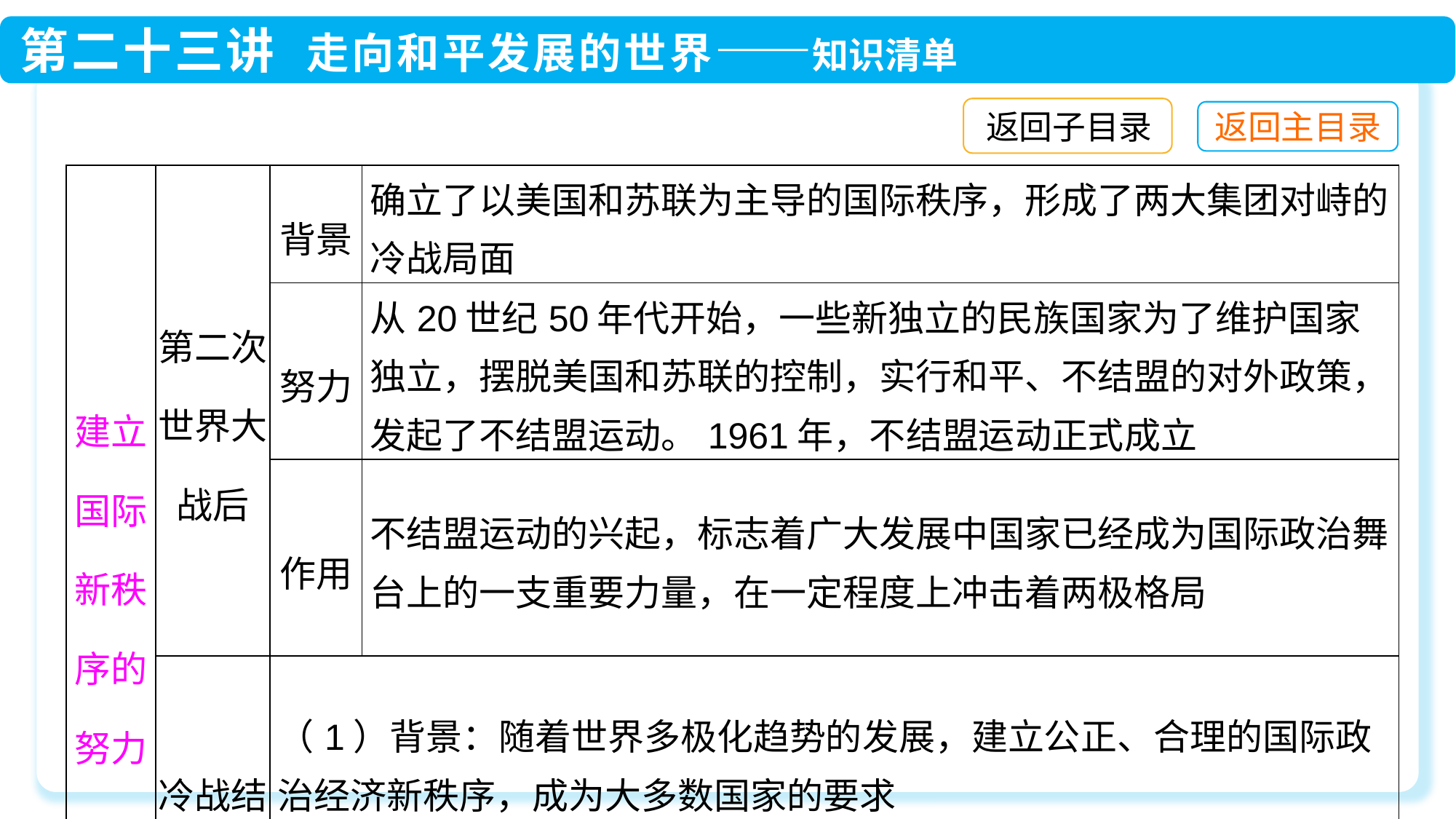

返回子目录
| 建立国际新秩序的努力 | 第二次世界大战后 | 背景 | 确立了以美国和苏联为主导的国际秩序，形成了两大集团对峙的冷战局面 |
| --- | --- | --- | --- |
|  |  | 努力 | 从20世纪50年代开始，一些新独立的民族国家为了维护国家独立，摆脱美国和苏联的控制，实行和平、不结盟的对外政策，发起了不结盟运动。1961年，不结盟运动正式成立 |
|  |  | 作用 | 不结盟运动的兴起，标志着广大发展中国家已经成为国际政治舞台上的一支重要力量，在一定程度上冲击着两极格局 |
|  | 冷战结束后 | （1）背景：随着世界多极化趋势的发展，建立公正、合理的国际政治经济新秩序，成为大多数国家的要求 （2）努力：各国致力于发展经济，力争增强经济实力，在新的世界格局中占据有利地位 |  |